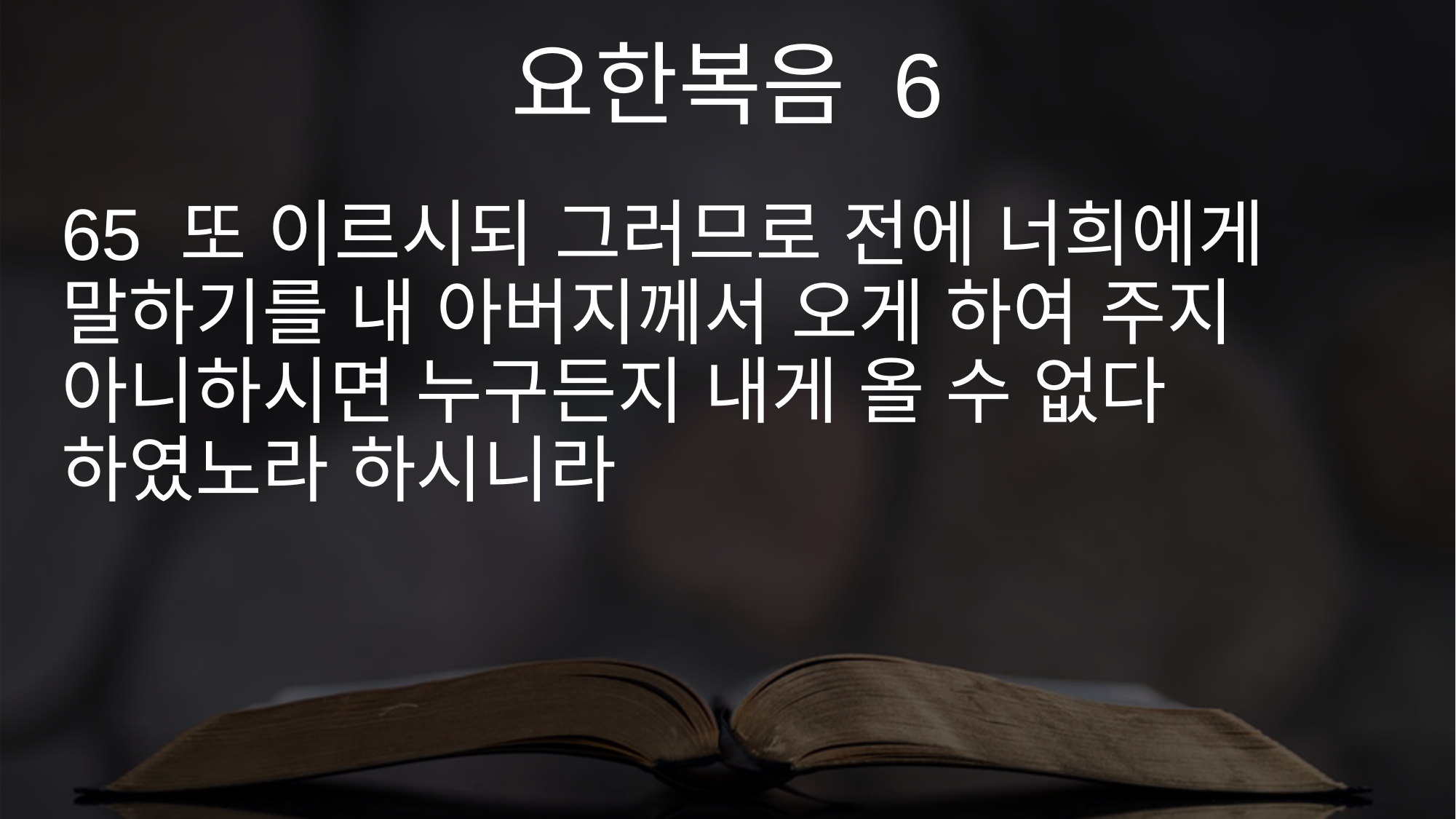

요한복음 6
65 또 이르시되 그러므로 전에 너희에게 말하기를 내 아버지께서 오게 하여 주지 아니하시면 누구든지 내게 올 수 없다 하였노라 하시니라